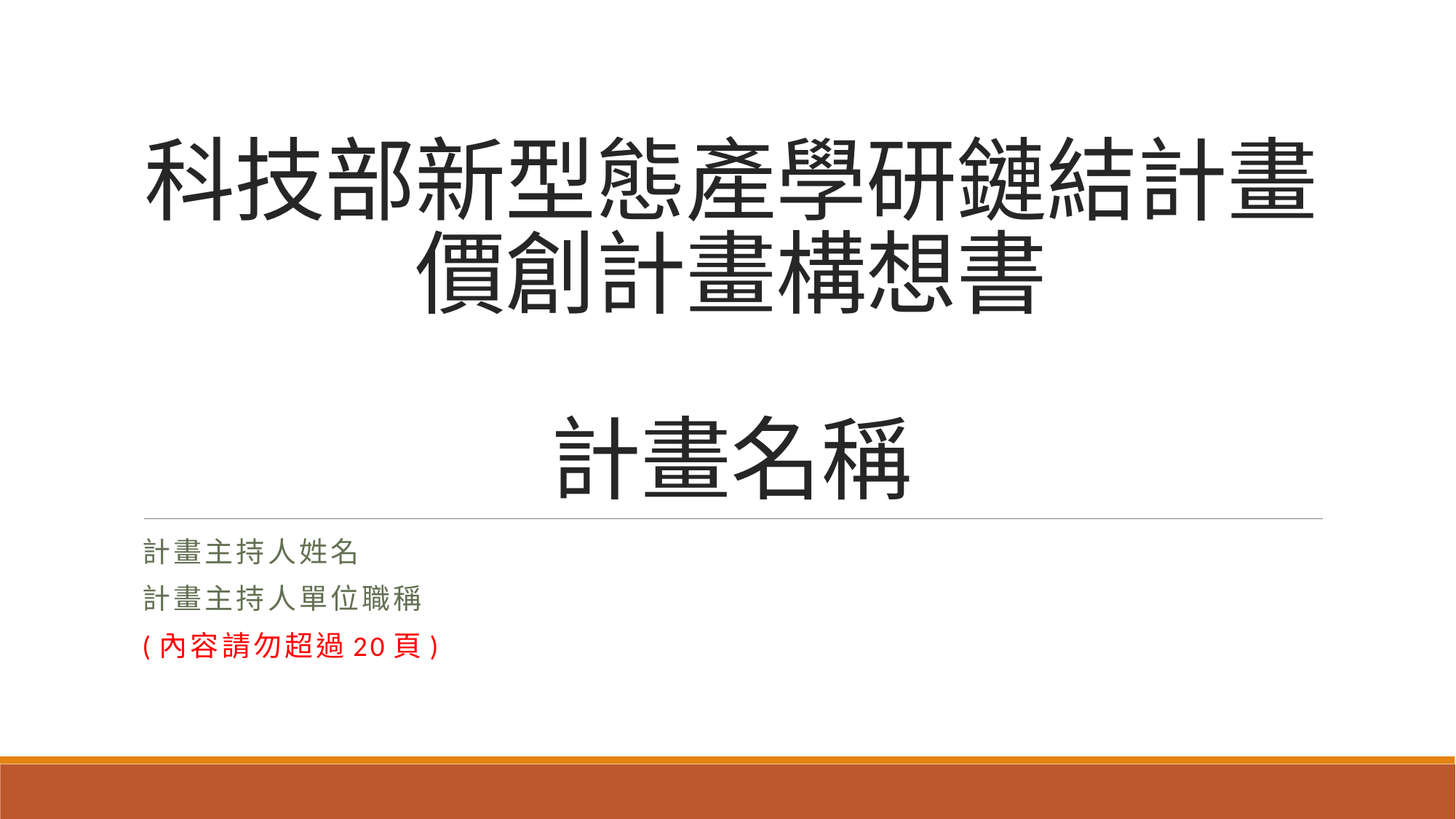

# 科技部新型態產學研鏈結計畫 價創計畫構想書 計畫名稱
計畫主持人姓名
計畫主持人單位職稱
(內容請勿超過20頁)